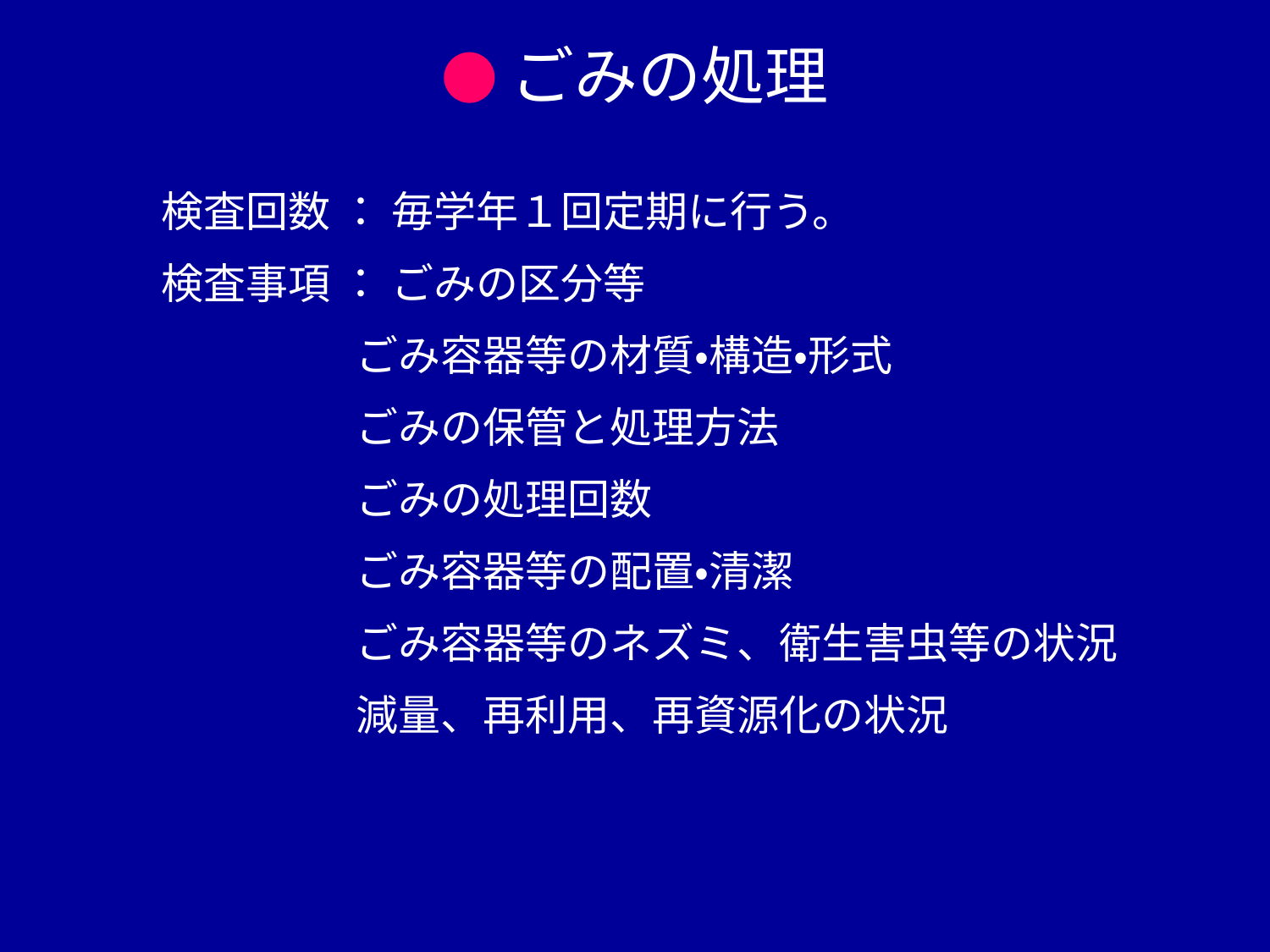

●ごみの処理
検査回数 ： 毎学年１回定期に行う。
検査事項 ： ごみの区分等
　                ごみ容器等の材質・構造・形式
　                ごみの保管と処理方法
　                ごみの処理回数
　                ごみ容器等の配置・清潔
　                ごみ容器等のネズミ、衛生害虫等の状況
　                減量、再利用、再資源化の状況